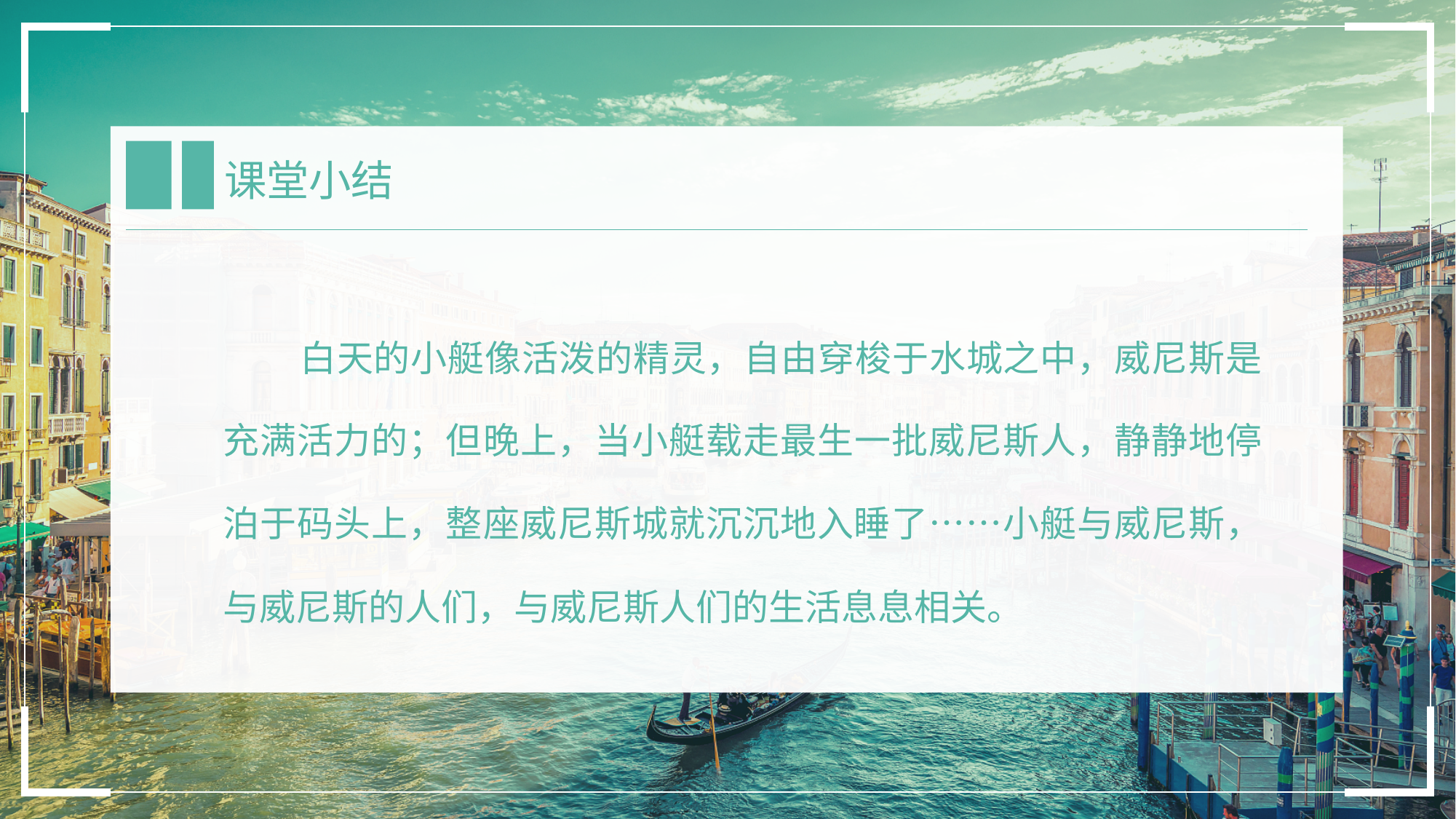

课堂小结
    白天的小艇像活泼的精灵，自由穿梭于水城之中，威尼斯是充满活力的；但晚上，当小艇载走最生一批威尼斯人，静静地停泊于码头上，整座威尼斯城就沉沉地入睡了……小艇与威尼斯，与威尼斯的人们，与威尼斯人们的生活息息相关。